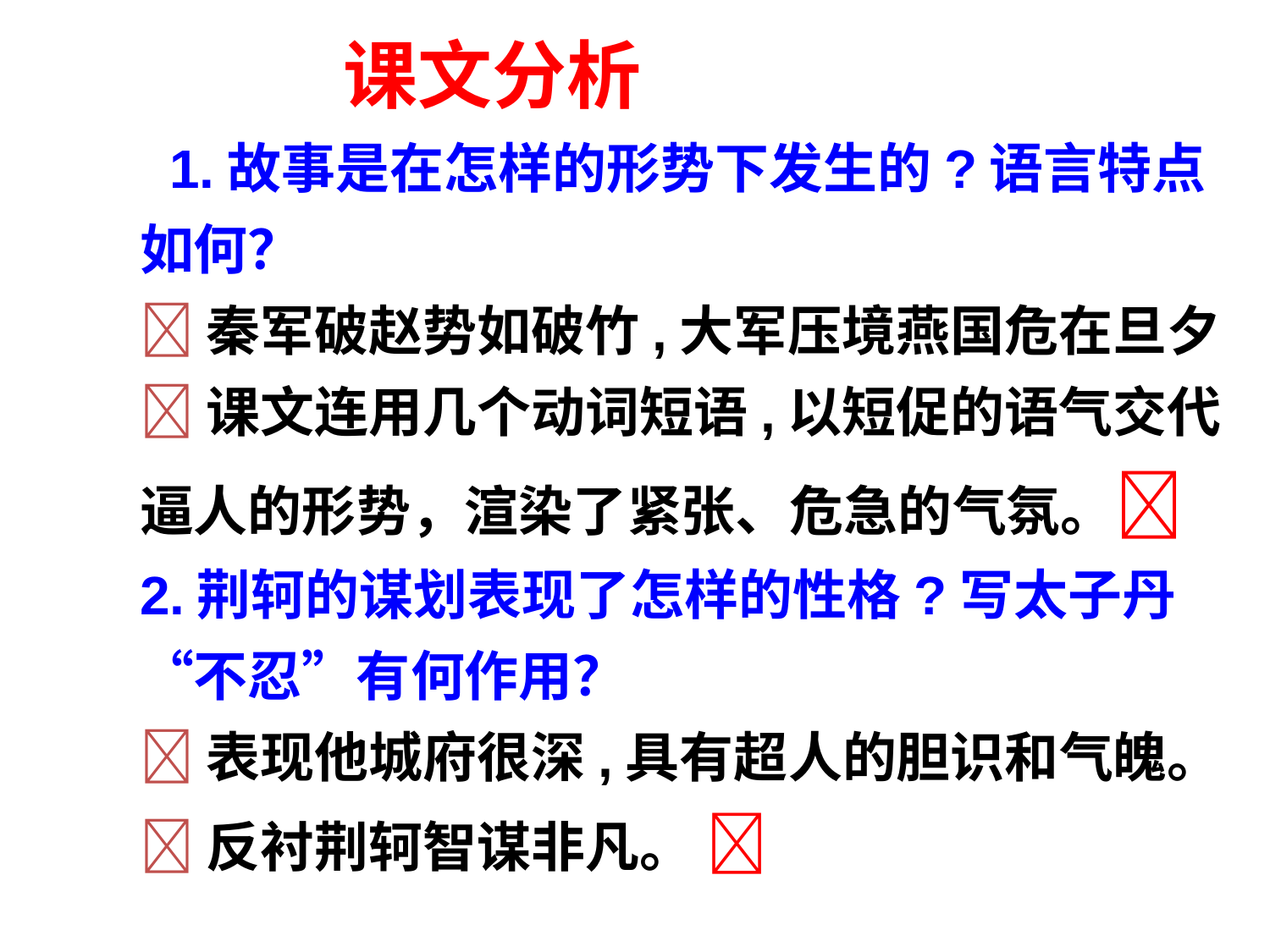

课文分析
  1.故事是在怎样的形势下发生的?语言特点如何？
♣秦军破赵势如破竹,大军压境燕国危在旦夕
♣课文连用几个动词短语,以短促的语气交代逼人的形势，渲染了紧张、危急的气氛。⊗
2.荆轲的谋划表现了怎样的性格?写太子丹“不忍”有何作用？
♣表现他城府很深,具有超人的胆识和气魄。
♣反衬荆轲智谋非凡。 ⊗
#